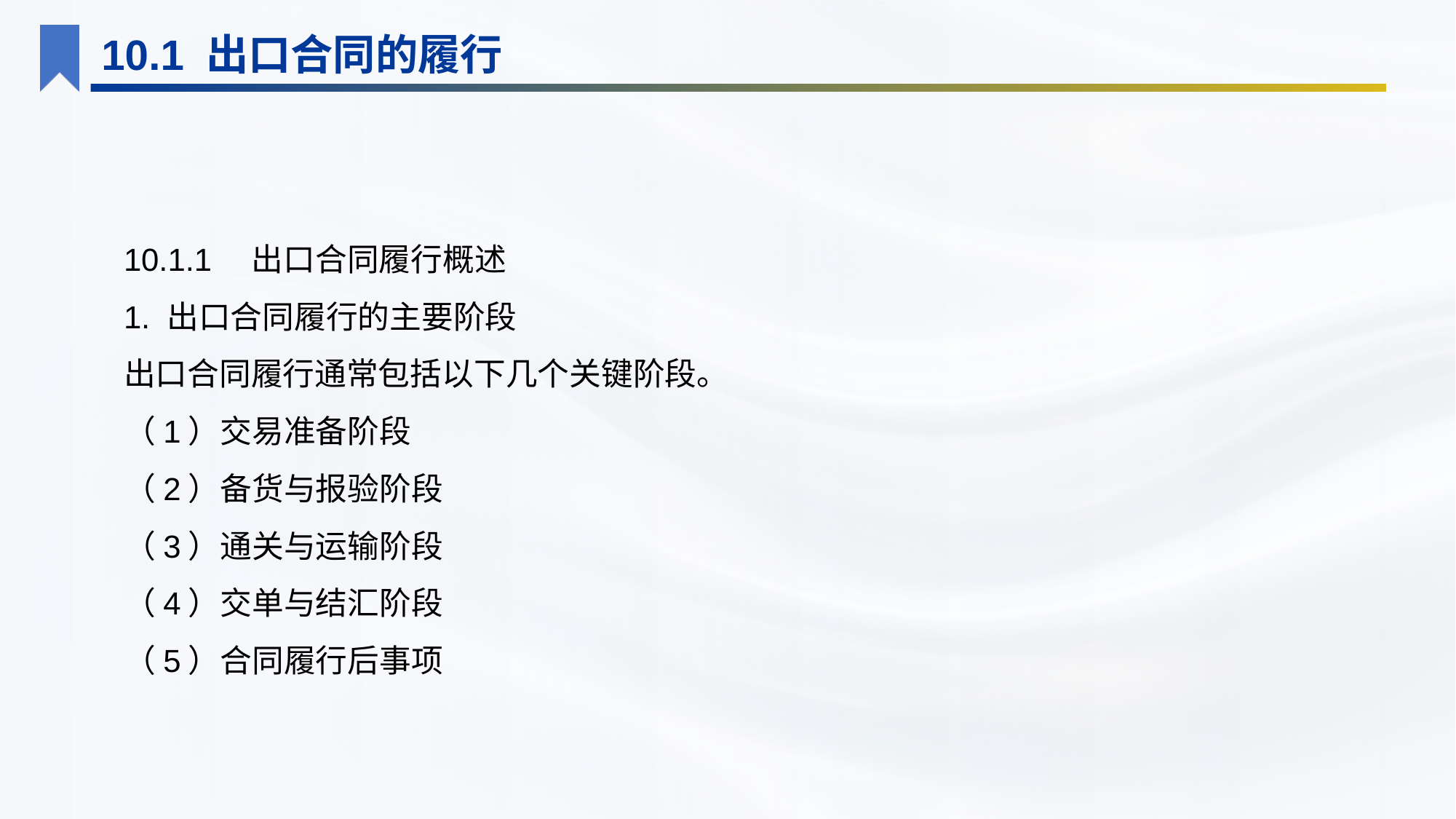

10.1 出口合同的履行
10.1.1　出口合同履行概述
1. 出口合同履行的主要阶段
出口合同履行通常包括以下几个关键阶段。
（1）交易准备阶段
（2）备货与报验阶段
（3）通关与运输阶段
（4）交单与结汇阶段
（5）合同履行后事项